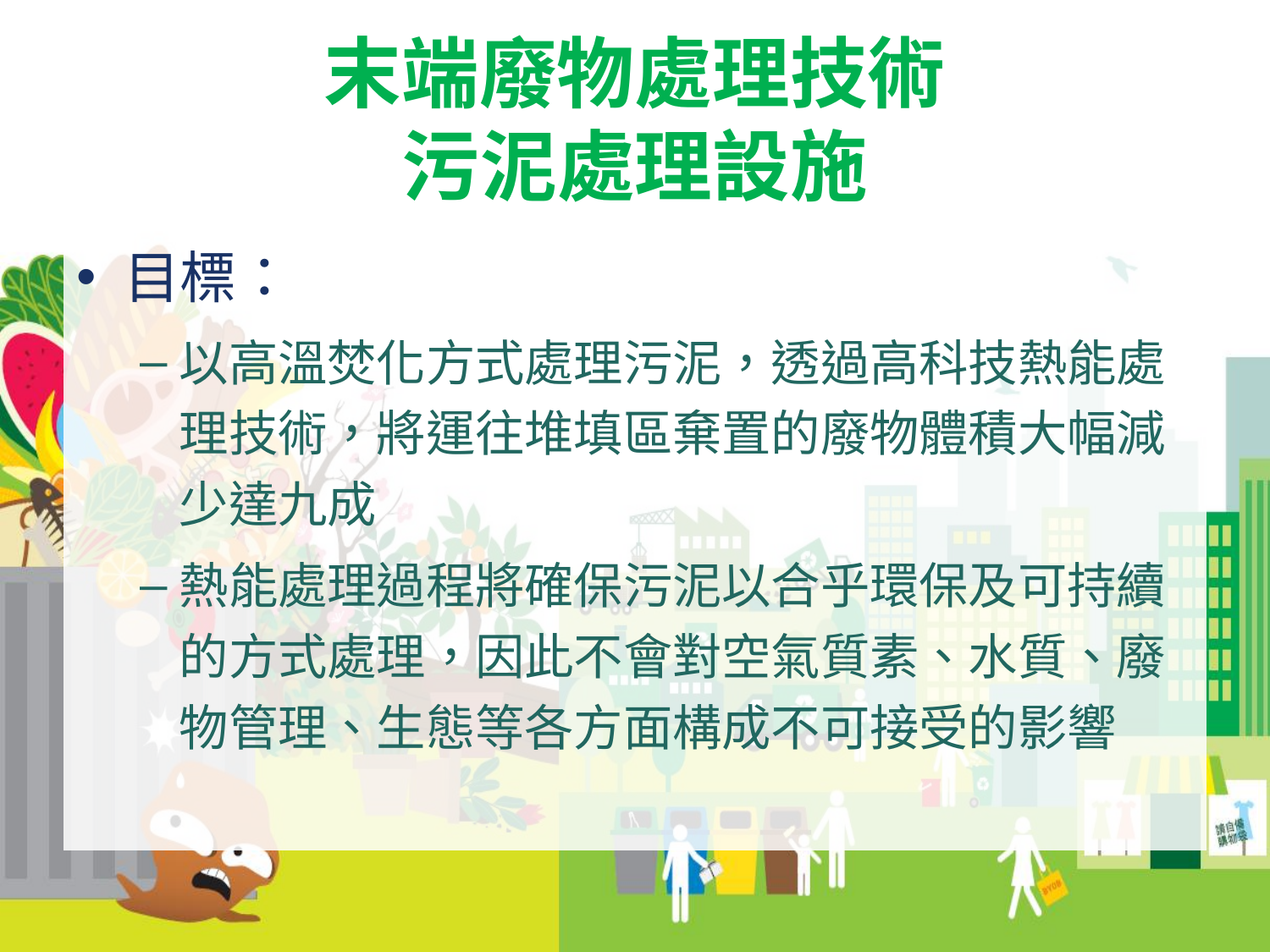

# 末端廢物處理技術 污泥處理設施
目標：
以高溫焚化方式處理污泥，透過高科技熱能處理技術，將運往堆填區棄置的廢物體積大幅減少達九成
熱能處理過程將確保污泥以合乎環保及可持續的方式處理，因此不會對空氣質素、水質、廢物管理、生態等各方面構成不可接受的影響